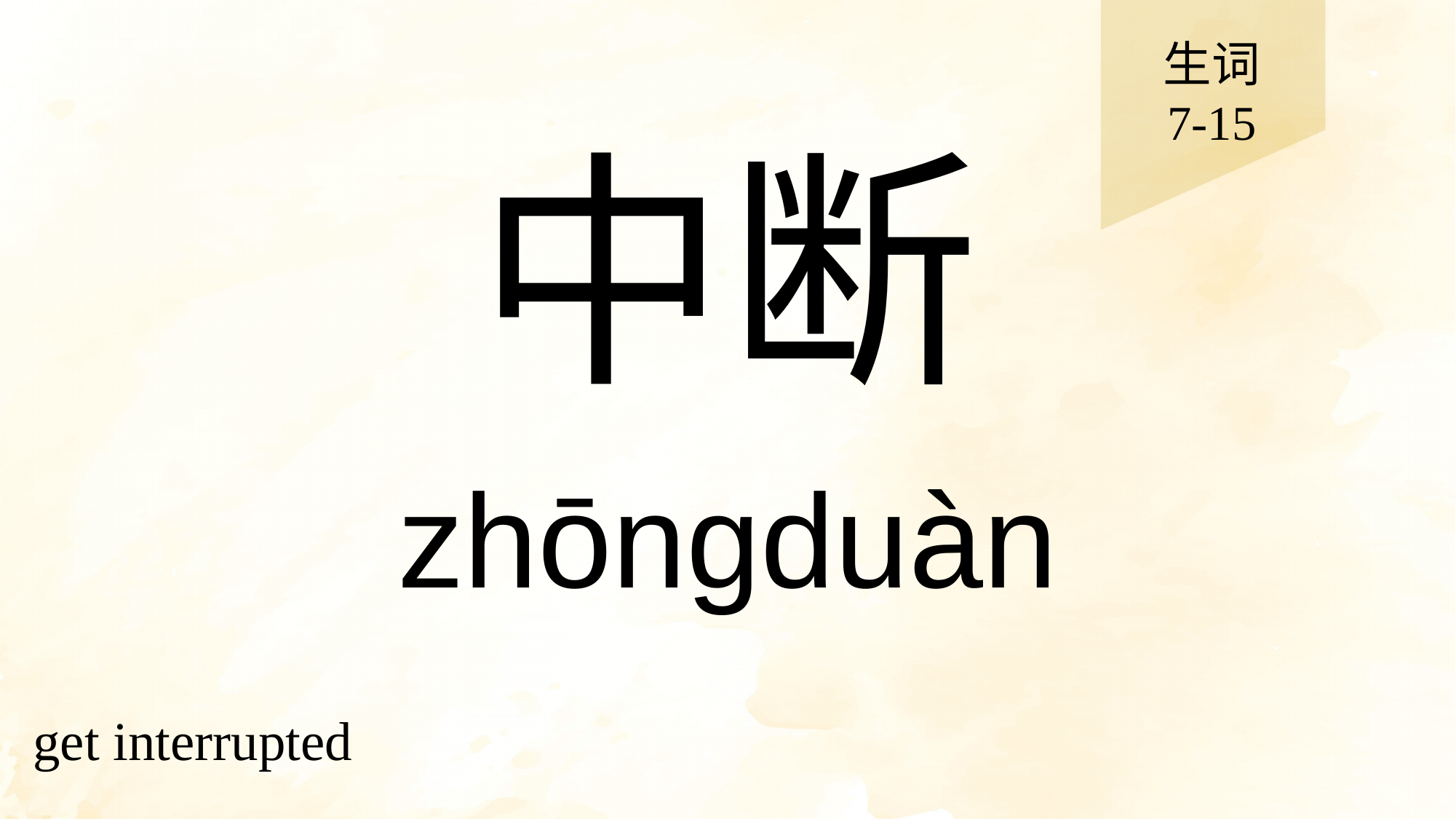

生词
7-15
# 中断
zhōngduàn
get interrupted